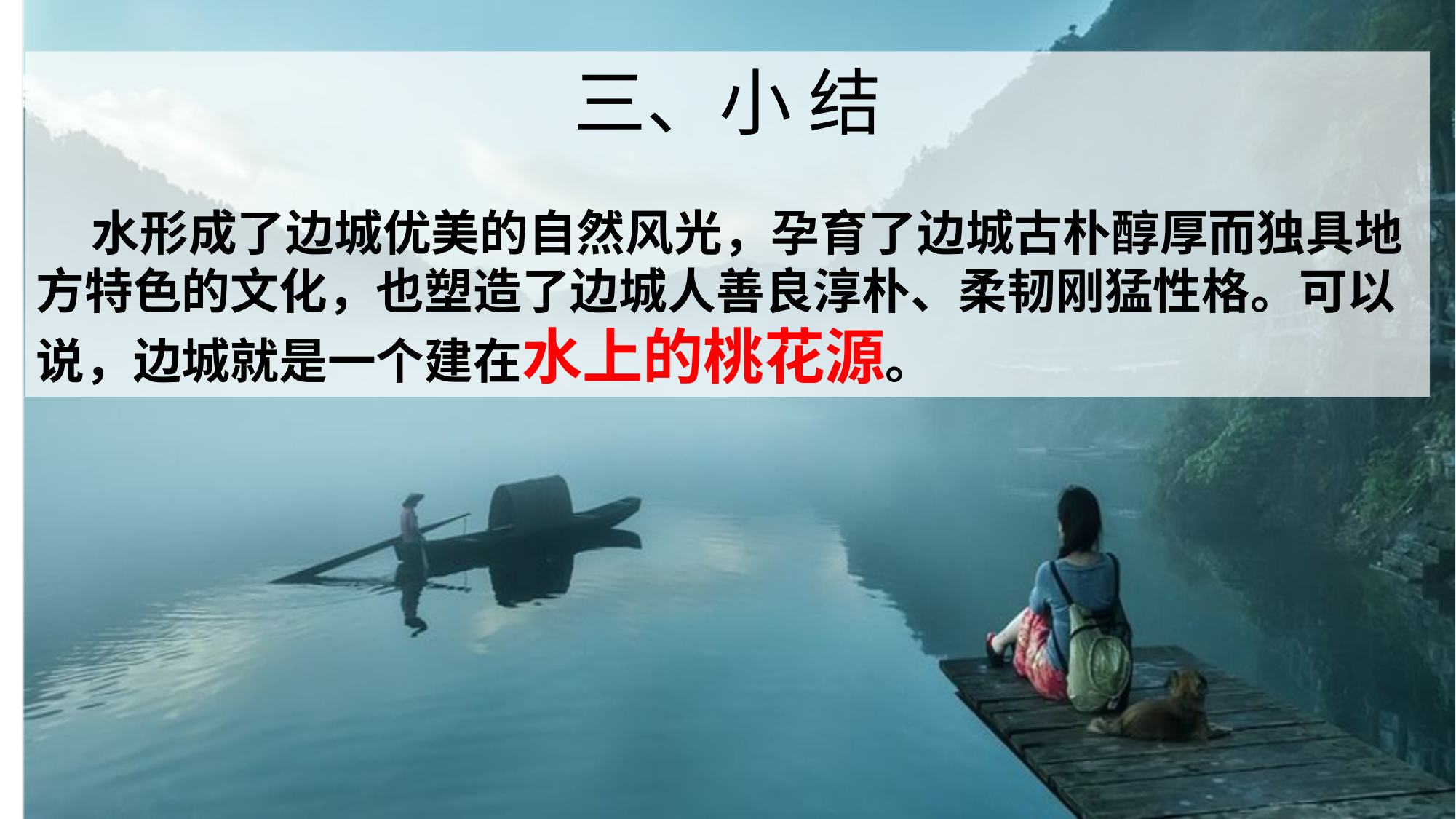

三、小 结

    水形成了边城优美的自然风光，孕育了边城古朴醇厚而独具地方特色的文化，也塑造了边城人善良淳朴、柔韧刚猛性格。可以说，边城就是一个建在水上的桃花源。